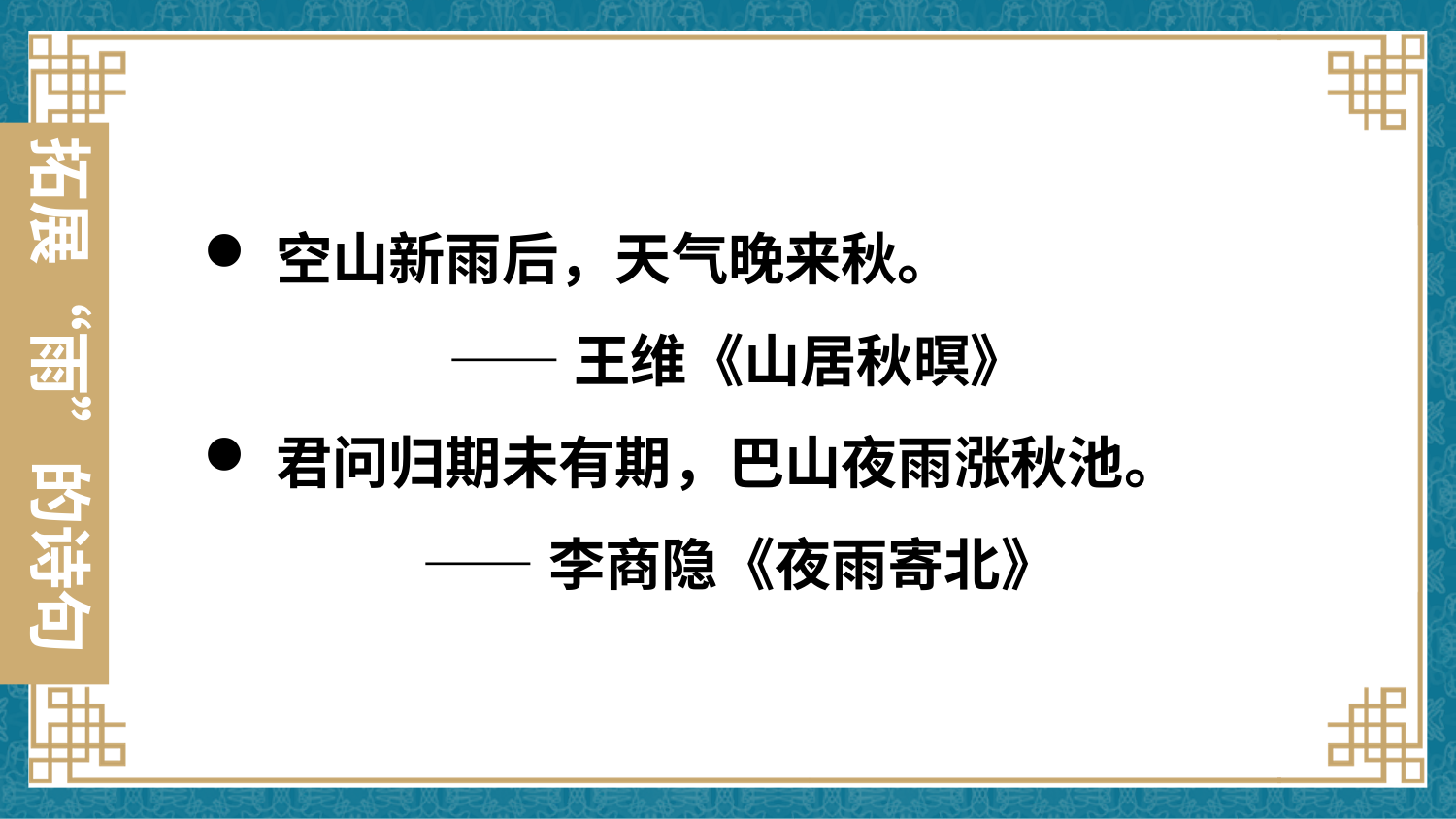

拓展“雨”的诗句
空山新雨后，天气晚来秋。
                   ——王维《山居秋暝》
君问归期未有期，巴山夜雨涨秋池。
                 ——李商隐《夜雨寄北》